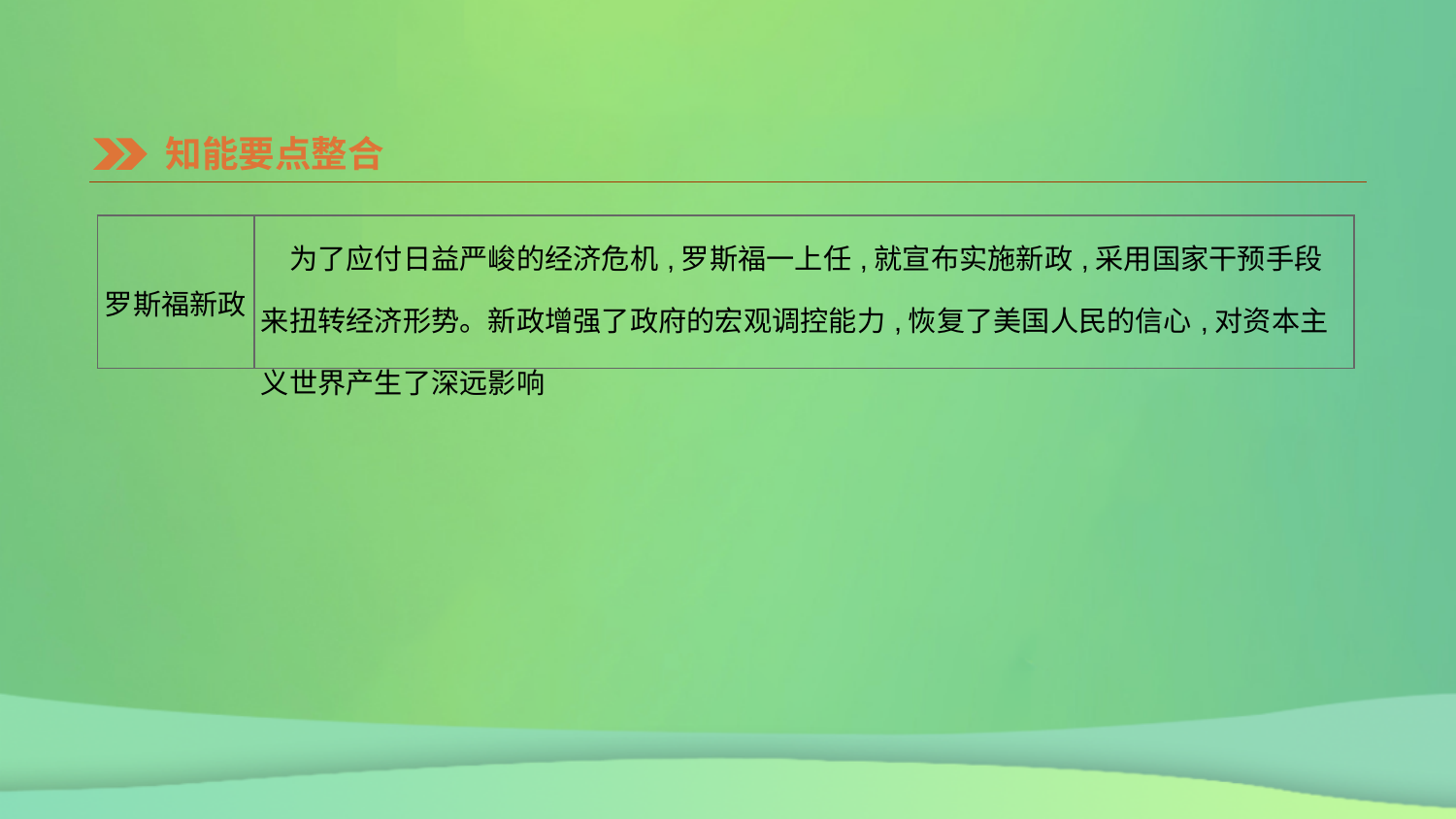

知能要点整合

| 罗斯福新政 | 为了应付日益严峻的经济危机,罗斯福一上任,就宣布实施新政,采用国家干预手段来扭转经济形势。新政增强了政府的宏观调控能力,恢复了美国人民的信心,对资本主义世界产生了深远影响 |
| --- | --- |